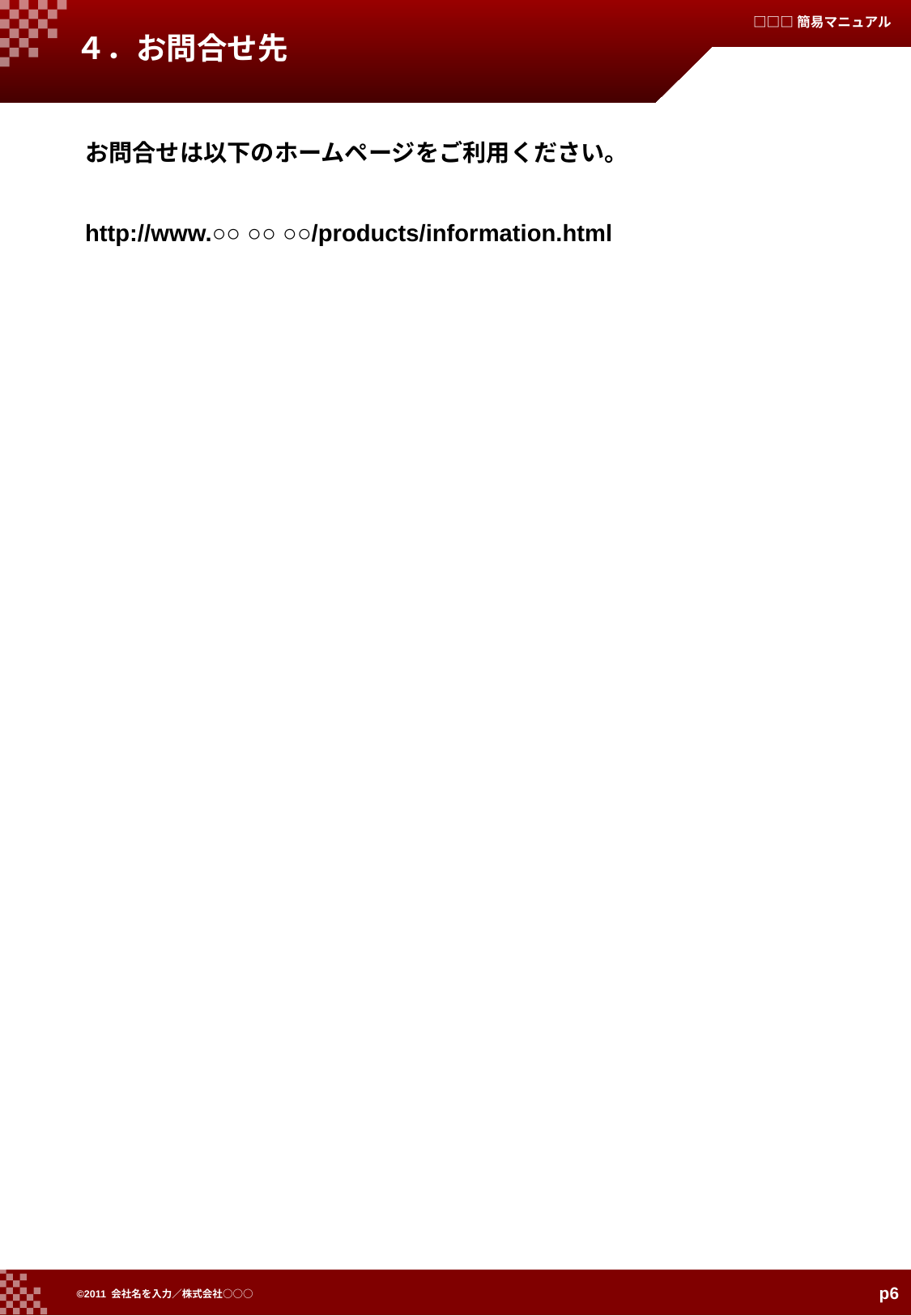

# ４．お問合せ先
お問合せは以下のホームページをご利用ください。

http://www.○○ ○○ ○○/products/information.html
p6